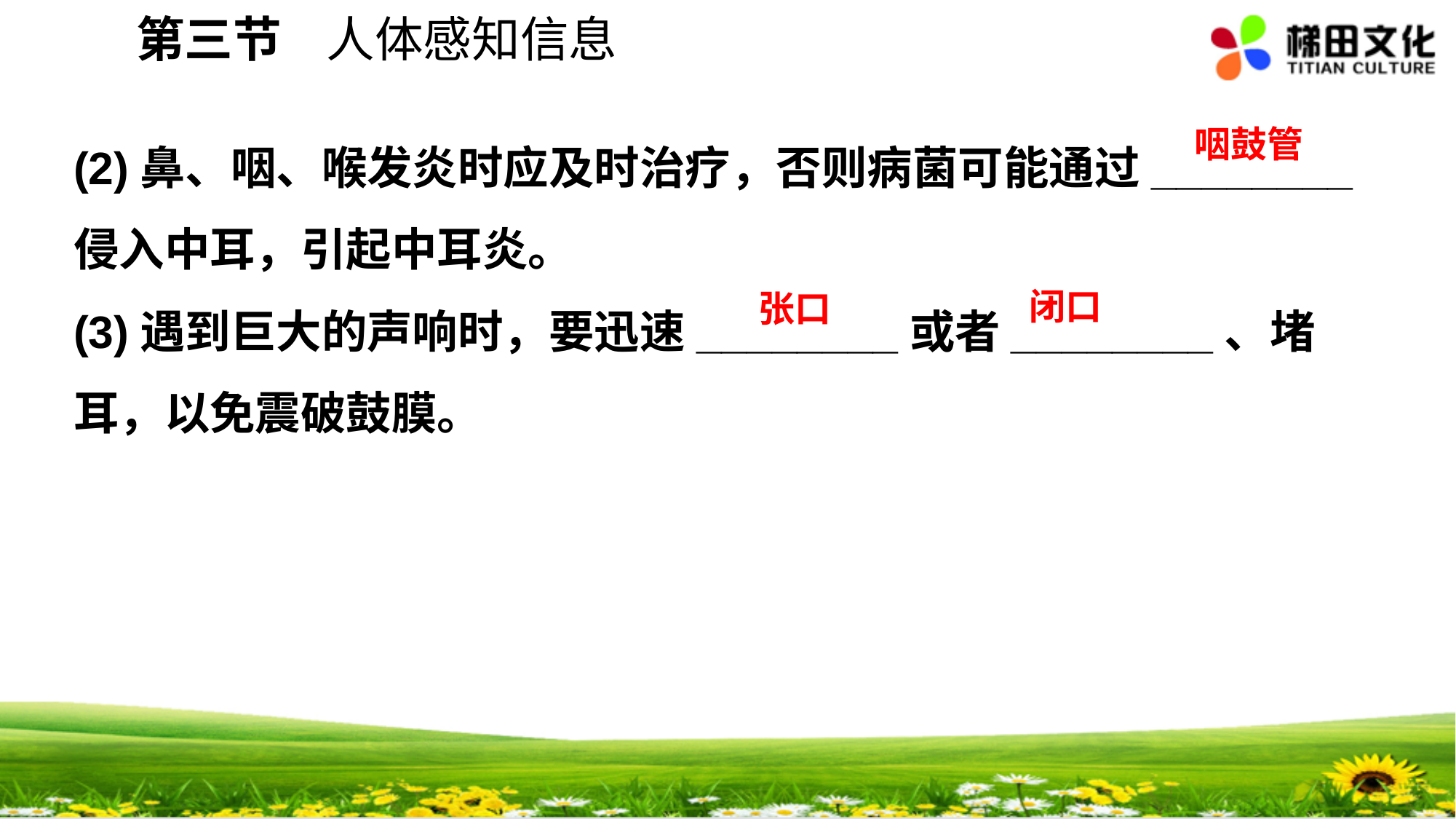

第三节    人体感知信息
(2)鼻、咽、喉发炎时应及时治疗，否则病菌可能通过________侵入中耳，引起中耳炎。
(3)遇到巨大的声响时，要迅速________或者________、堵耳，以免震破鼓膜。
咽鼓管
闭口
张口